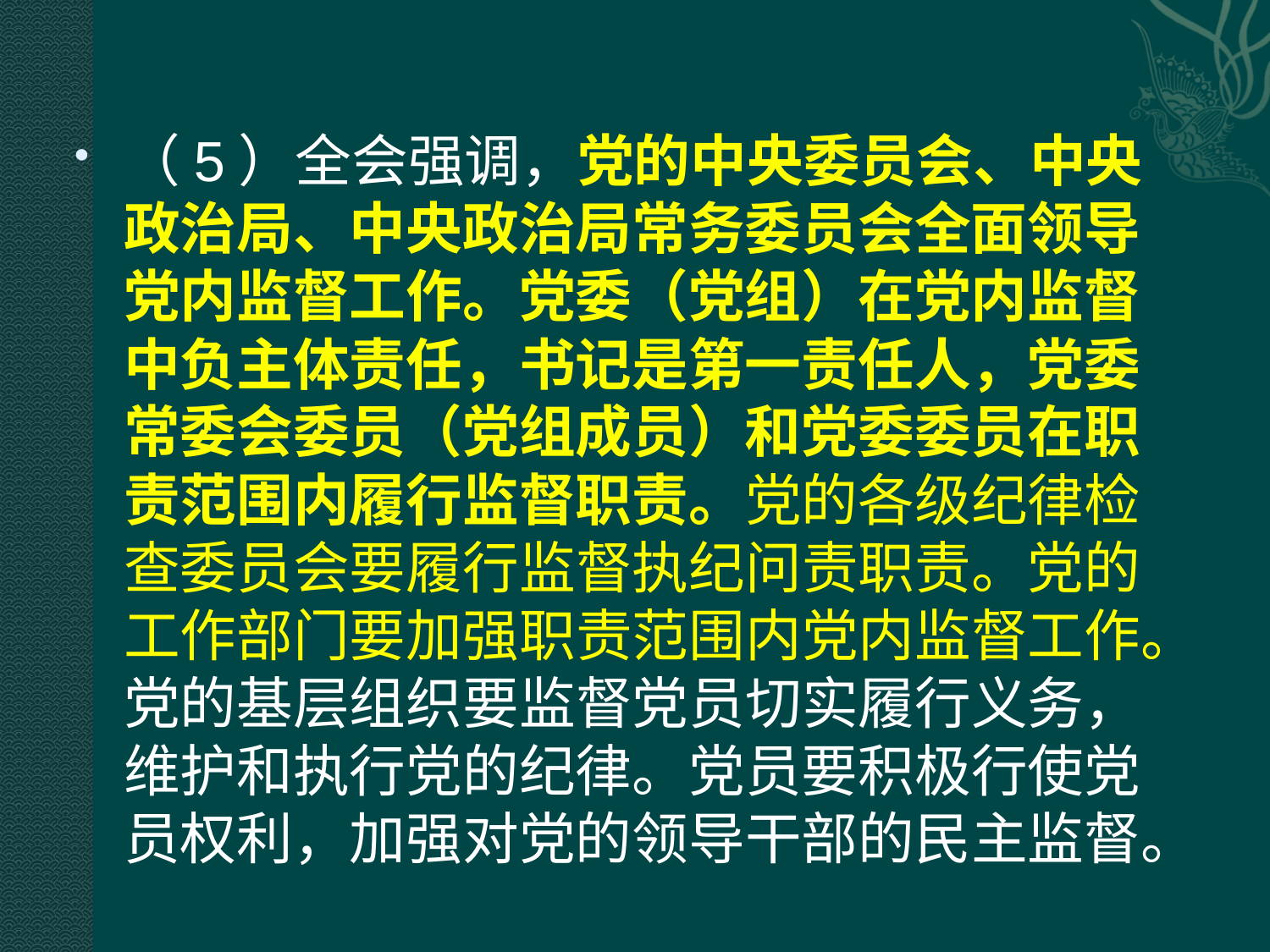

（5）全会强调，党的中央委员会、中央政治局、中央政治局常务委员会全面领导党内监督工作。党委（党组）在党内监督中负主体责任，书记是第一责任人，党委常委会委员（党组成员）和党委委员在职责范围内履行监督职责。党的各级纪律检查委员会要履行监督执纪问责职责。党的工作部门要加强职责范围内党内监督工作。党的基层组织要监督党员切实履行义务，维护和执行党的纪律。党员要积极行使党员权利，加强对党的领导干部的民主监督。